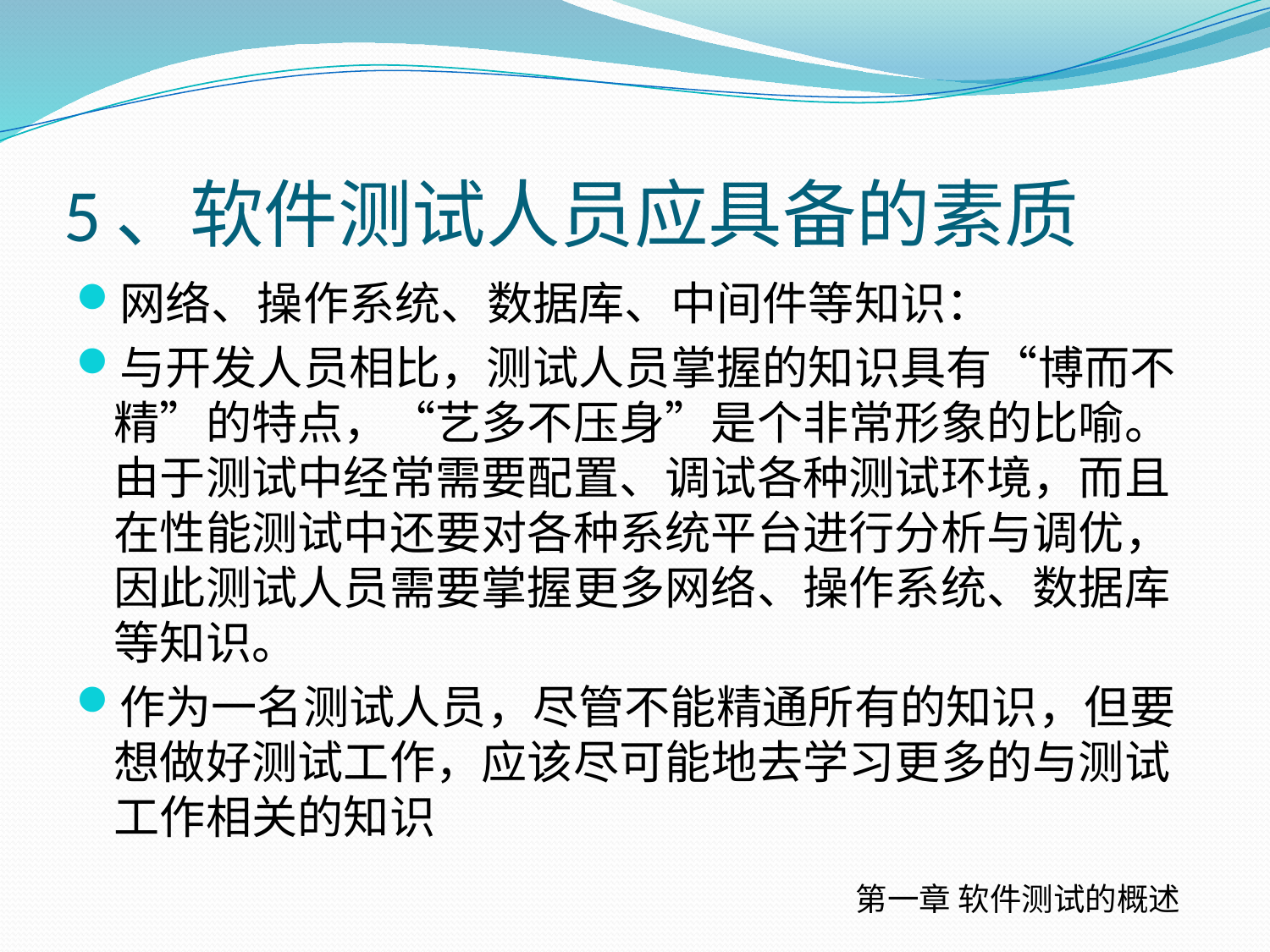

# 5、软件测试人员应具备的素质
网络、操作系统、数据库、中间件等知识：
与开发人员相比，测试人员掌握的知识具有“博而不精”的特点，“艺多不压身”是个非常形象的比喻。由于测试中经常需要配置、调试各种测试环境，而且在性能测试中还要对各种系统平台进行分析与调优，因此测试人员需要掌握更多网络、操作系统、数据库等知识。
作为一名测试人员，尽管不能精通所有的知识，但要想做好测试工作，应该尽可能地去学习更多的与测试工作相关的知识